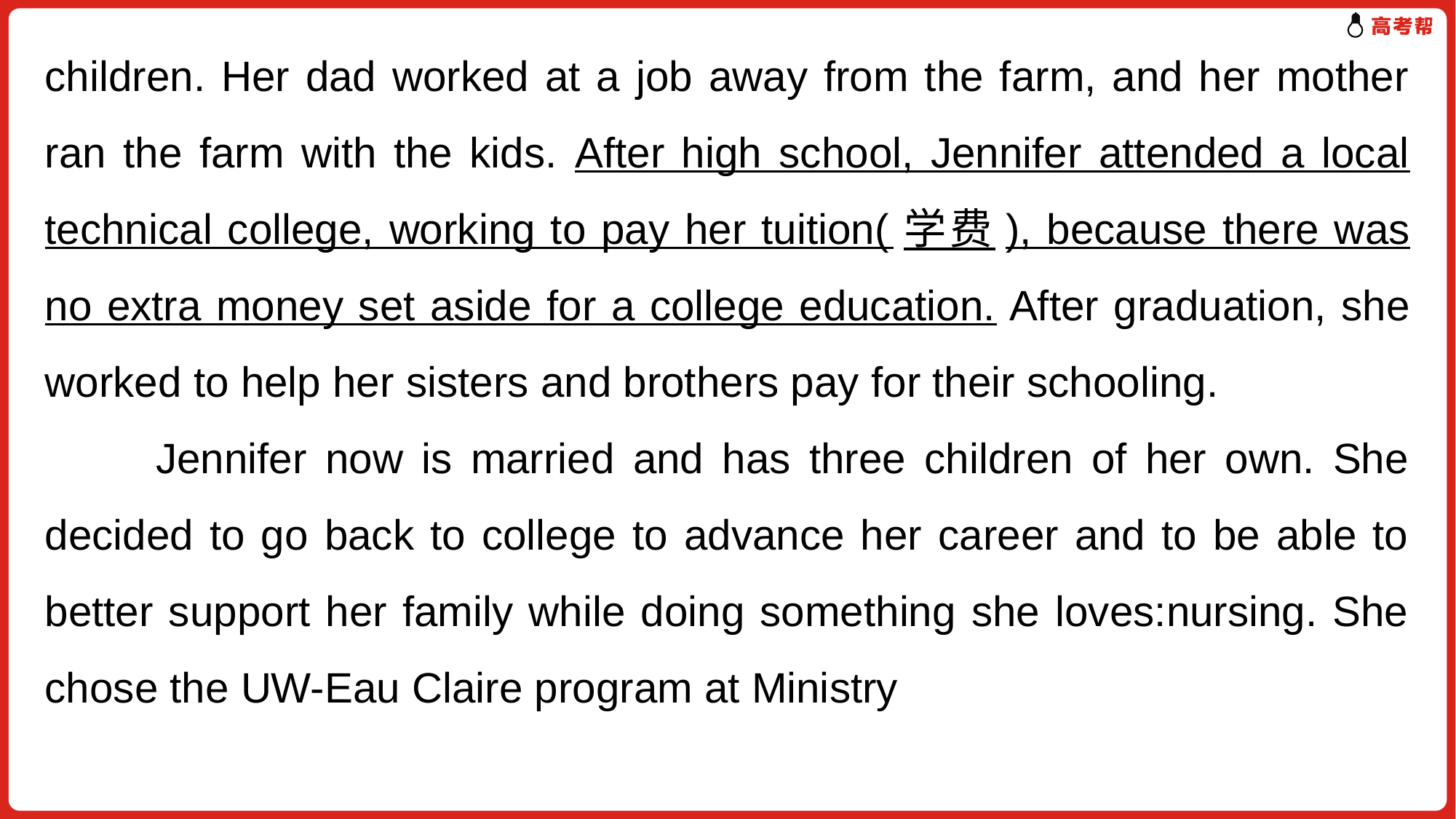

children. Her dad worked at a job away from the farm, and her mother ran the farm with the kids. After high school, Jennifer attended a local technical college, working to pay her tuition(学费), because there was no extra money set aside for a college education. After graduation, she worked to help her sisters and brothers pay for their schooling.
      Jennifer now is married and has three children of her own. She decided to go back to college to advance her career and to be able to better support her family while doing something she loves:nursing. She chose the UW-Eau Claire program at Ministry